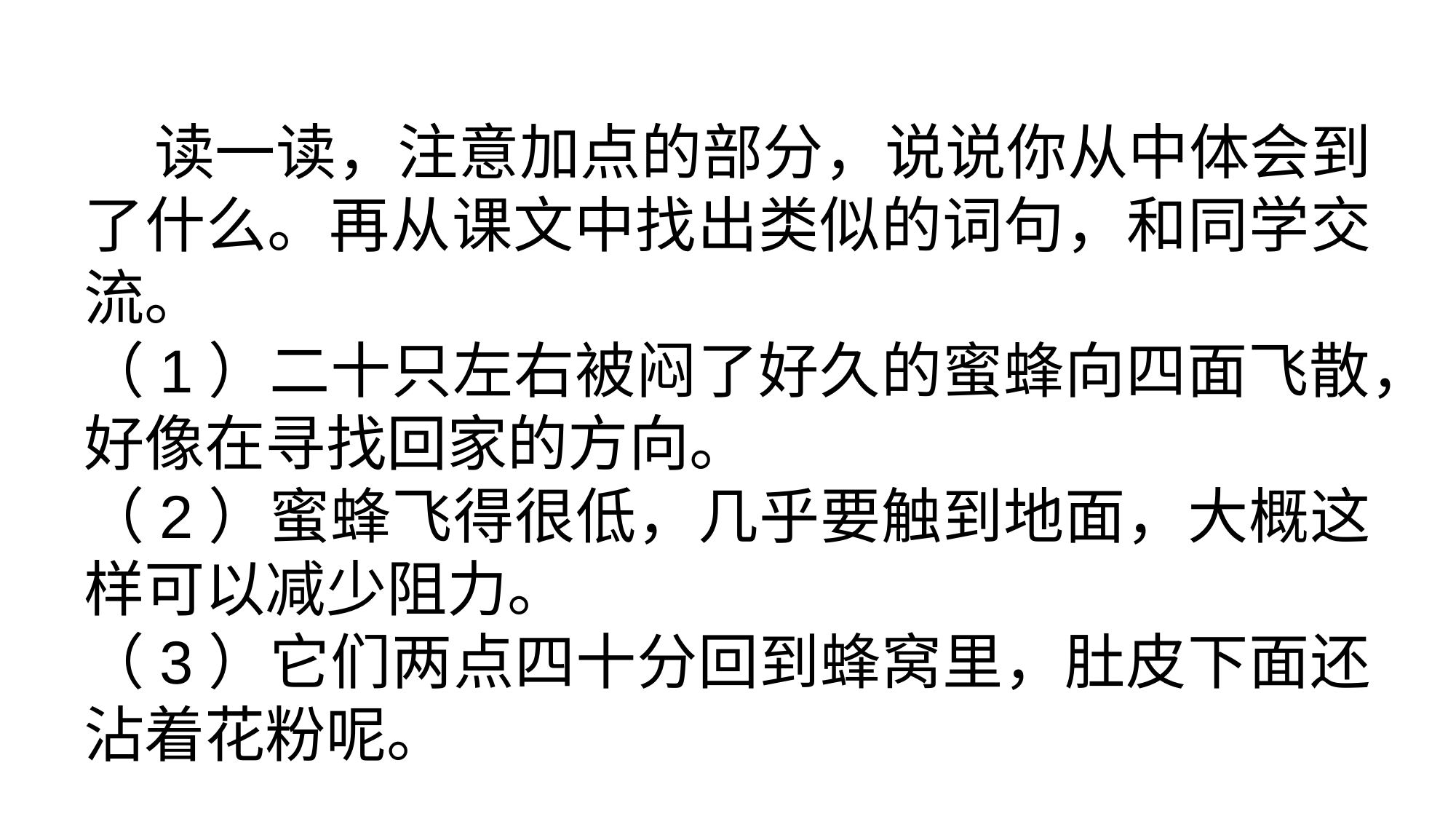

读一读，注意加点的部分，说说你从中体会到了什么。再从课文中找出类似的词句，和同学交流。
（1）二十只左右被闷了好久的蜜蜂向四面飞散，好像在寻找回家的方向。
（2）蜜蜂飞得很低，几乎要触到地面，大概这样可以减少阻力。
（3）它们两点四十分回到蜂窝里，肚皮下面还沾着花粉呢。